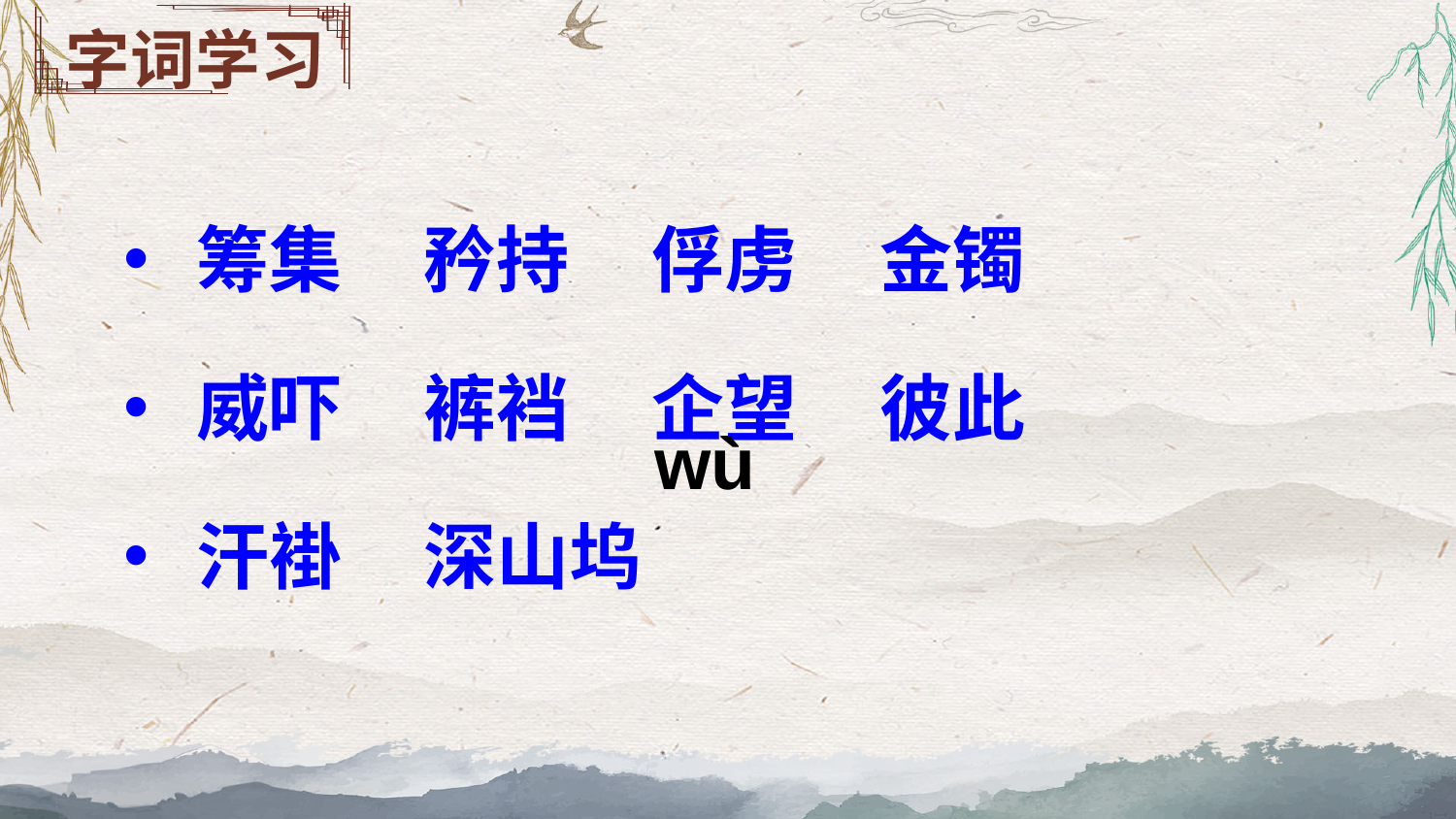

字词学习
筹集     矜持     俘虏     金镯
威吓     裤裆     企望     彼此
汗褂     深山坞
wù